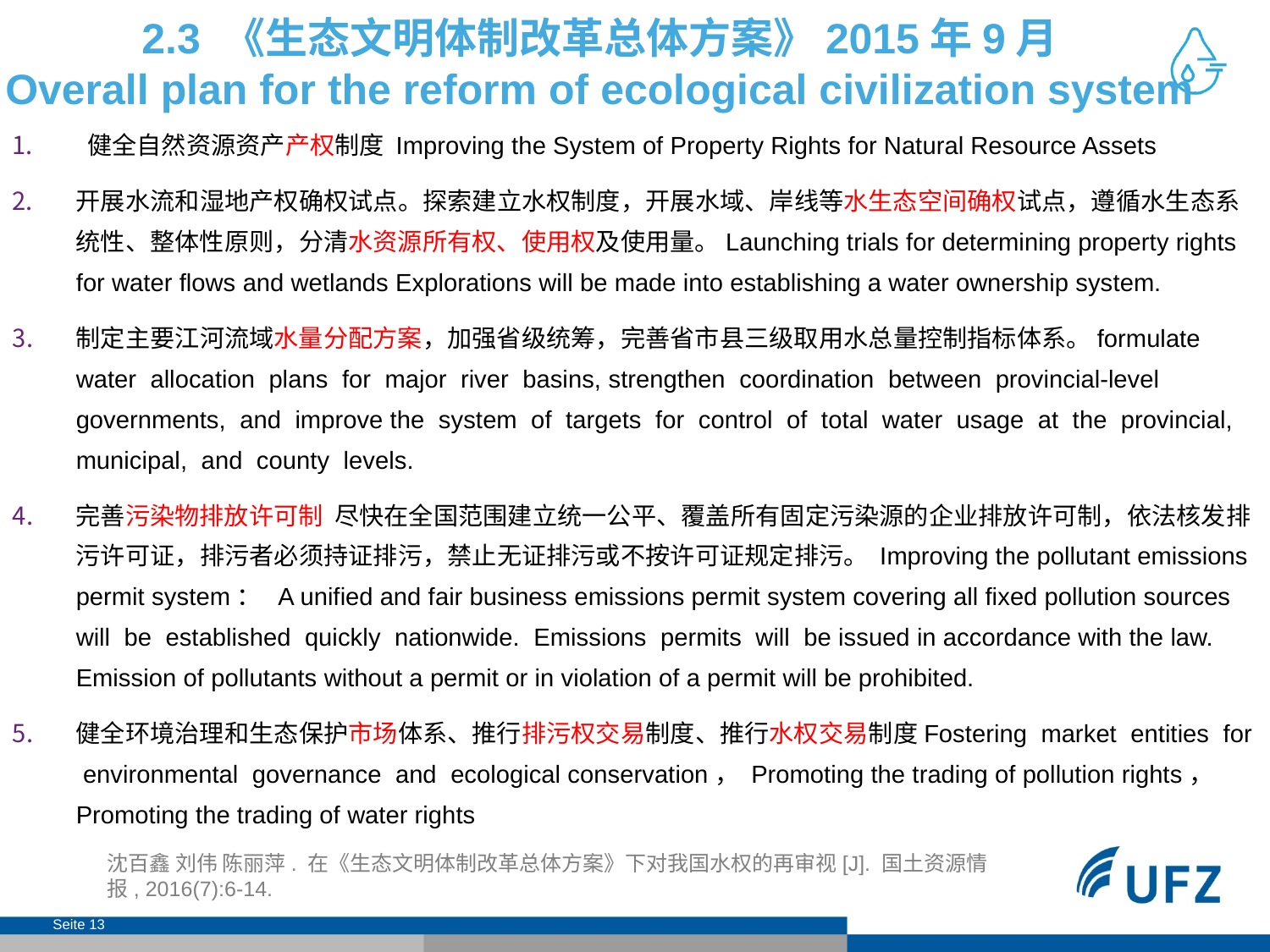

# 2.3 《生态文明体制改革总体方案》2015年9月 Overall plan for the reform of ecological civilization system
 健全自然资源资产产权制度 Improving the System of Property Rights for Natural Resource Assets
开展水流和湿地产权确权试点。探索建立水权制度，开展水域、岸线等水生态空间确权试点，遵循水生态系统性、整体性原则，分清水资源所有权、使用权及使用量。Launching trials for determining property rights for water flows and wetlands Explorations will be made into establishing a water ownership system.
制定主要江河流域水量分配方案，加强省级统筹，完善省市县三级取用水总量控制指标体系。formulate  water  allocation  plans  for  major  river  basins, strengthen  coordination  between  provincial-level  governments,  and  improve the  system  of  targets  for  control  of  total  water  usage  at  the  provincial, municipal,  and  county  levels.
完善污染物排放许可制  尽快在全国范围建立统一公平、覆盖所有固定污染源的企业排放许可制，依法核发排污许可证，排污者必须持证排污，禁止无证排污或不按许可证规定排污。 Improving the pollutant emissions permit system：  A unified and fair business emissions permit system covering all fixed pollution sources  will  be  established  quickly  nationwide.  Emissions  permits  will  be issued in accordance with the law. Emission of pollutants without a permit or in violation of a permit will be prohibited.
健全环境治理和生态保护市场体系、推行排污权交易制度、推行水权交易制度Fostering  market  entities  for  environmental  governance  and  ecological conservation， Promoting the trading of pollution rights， Promoting the trading of water rights
沈百鑫 刘伟 陈丽萍. 在《生态文明体制改革总体方案》下对我国水权的再审视[J]. 国土资源情报, 2016(7):6-14.
Seite 13